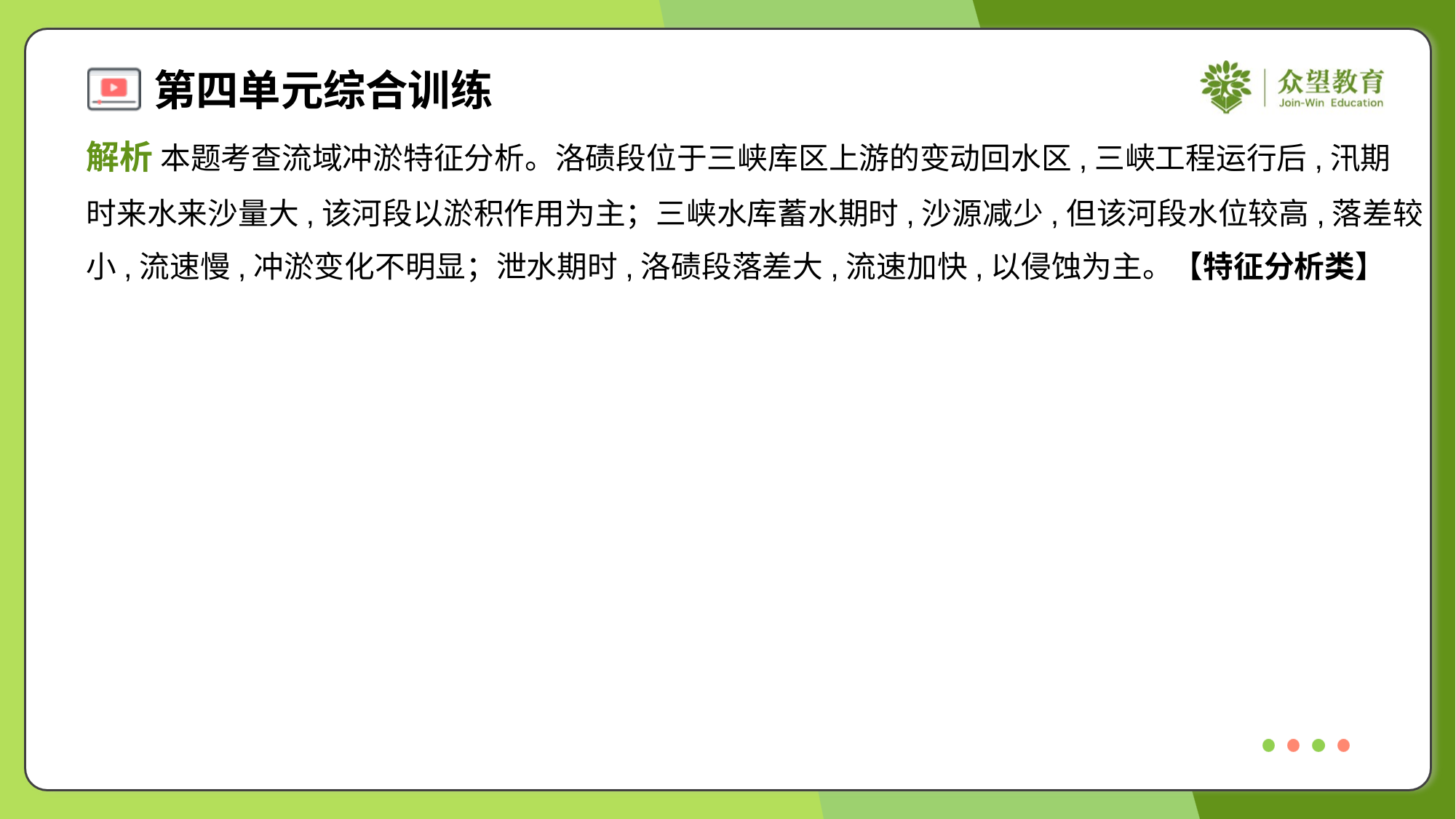

解析 本题考查流域冲淤特征分析。洛碛段位于三峡库区上游的变动回水区,三峡工程运行后,汛期
时来水来沙量大,该河段以淤积作用为主；三峡水库蓄水期时,沙源减少,但该河段水位较高,落差较
小,流速慢,冲淤变化不明显；泄水期时,洛碛段落差大,流速加快,以侵蚀为主。【特征分析类】